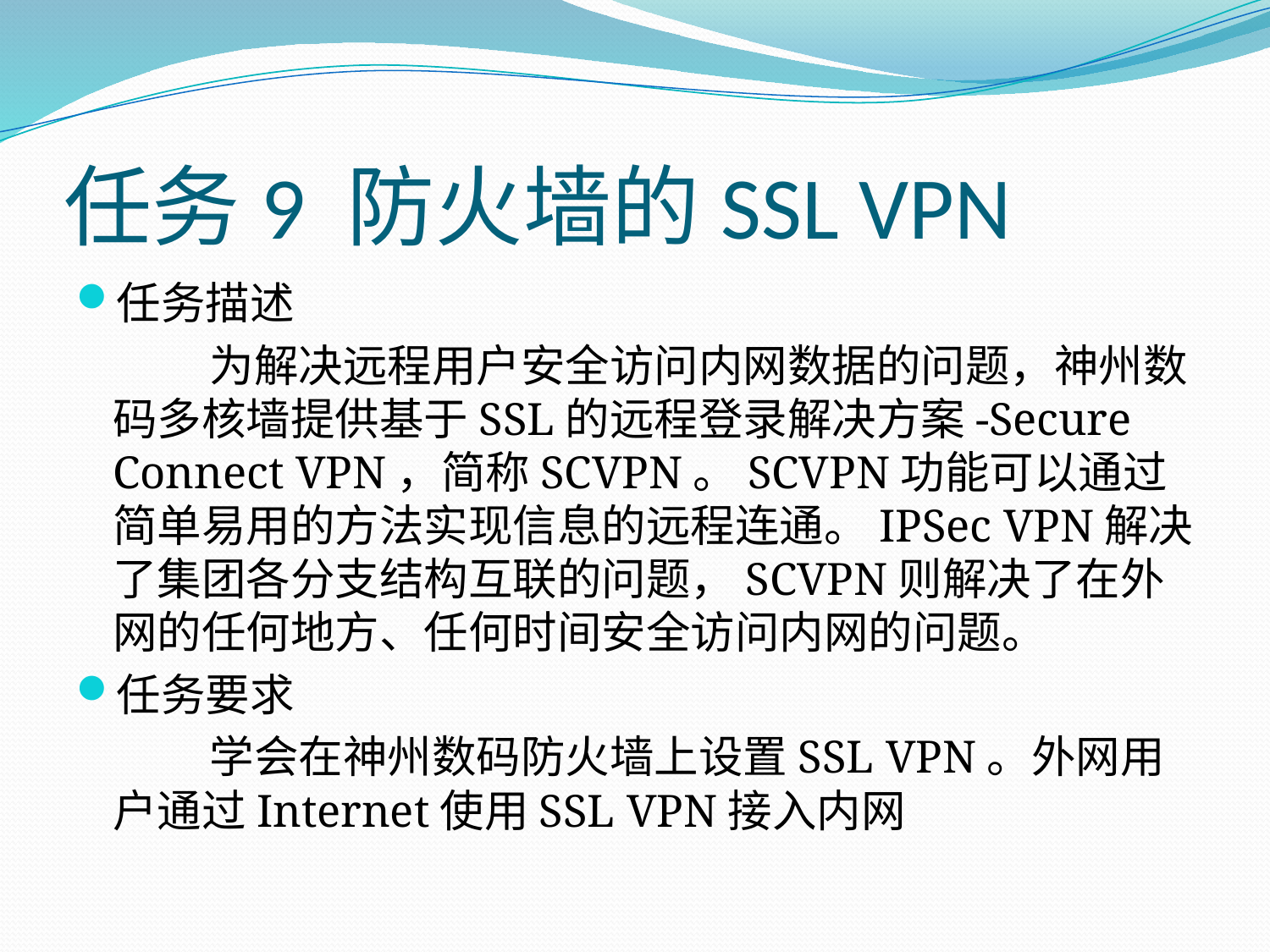

# 任务9 防火墙的SSL VPN
任务描述
为解决远程用户安全访问内网数据的问题，神州数码多核墙提供基于SSL的远程登录解决方案-Secure Connect VPN，简称SCVPN。SCVPN功能可以通过简单易用的方法实现信息的远程连通。IPSec VPN解决了集团各分支结构互联的问题，SCVPN则解决了在外网的任何地方、任何时间安全访问内网的问题。
任务要求
学会在神州数码防火墙上设置SSL VPN。外网用户通过Internet使用SSL VPN接入内网